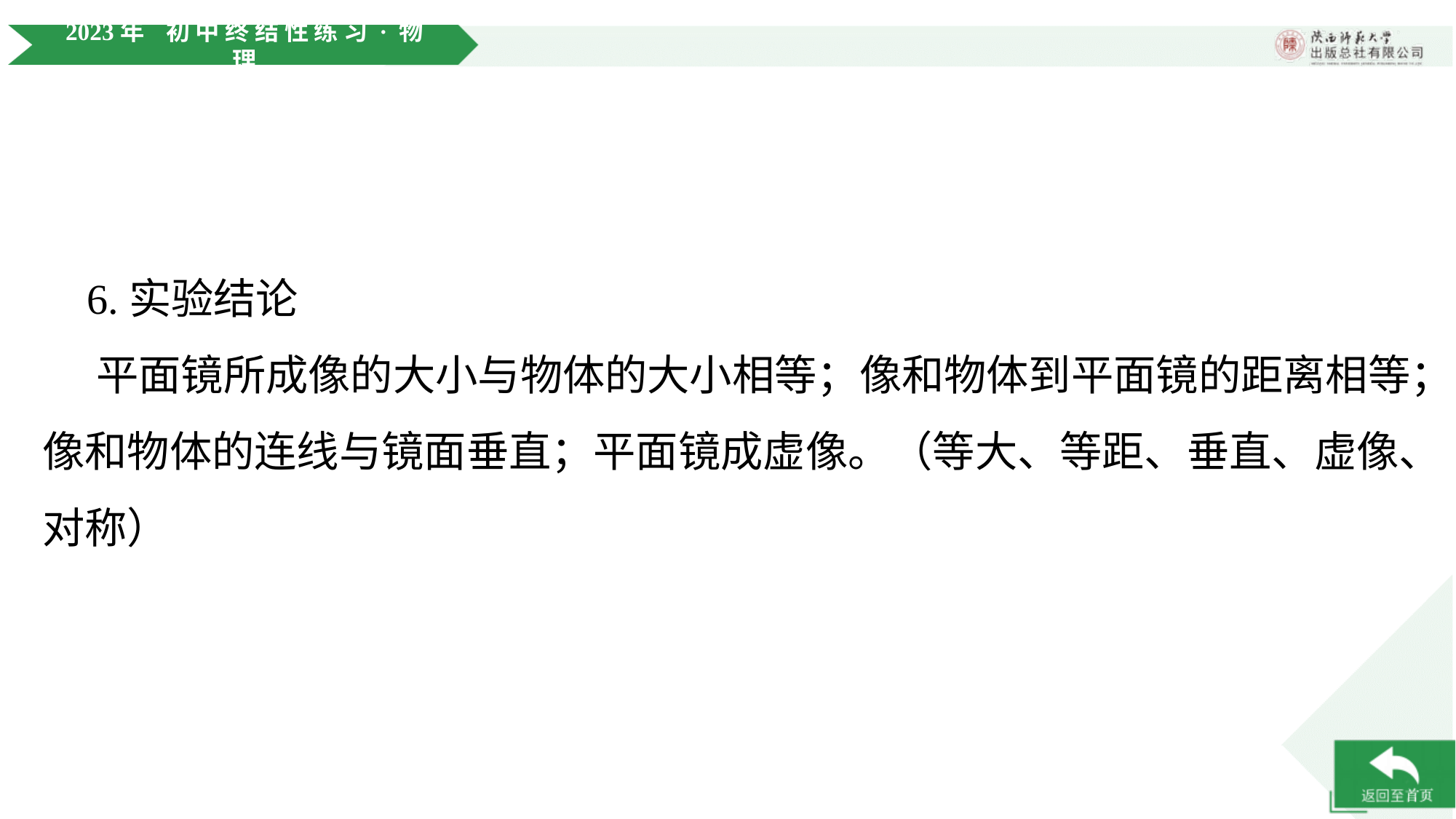

6.实验结论
    平面镜所成像的大小与物体的大小相等；像和物体到平面镜的距离相等；像和物体的连线与镜面垂直；平面镜成虚像。（等大、等距、垂直、虚像、对称）